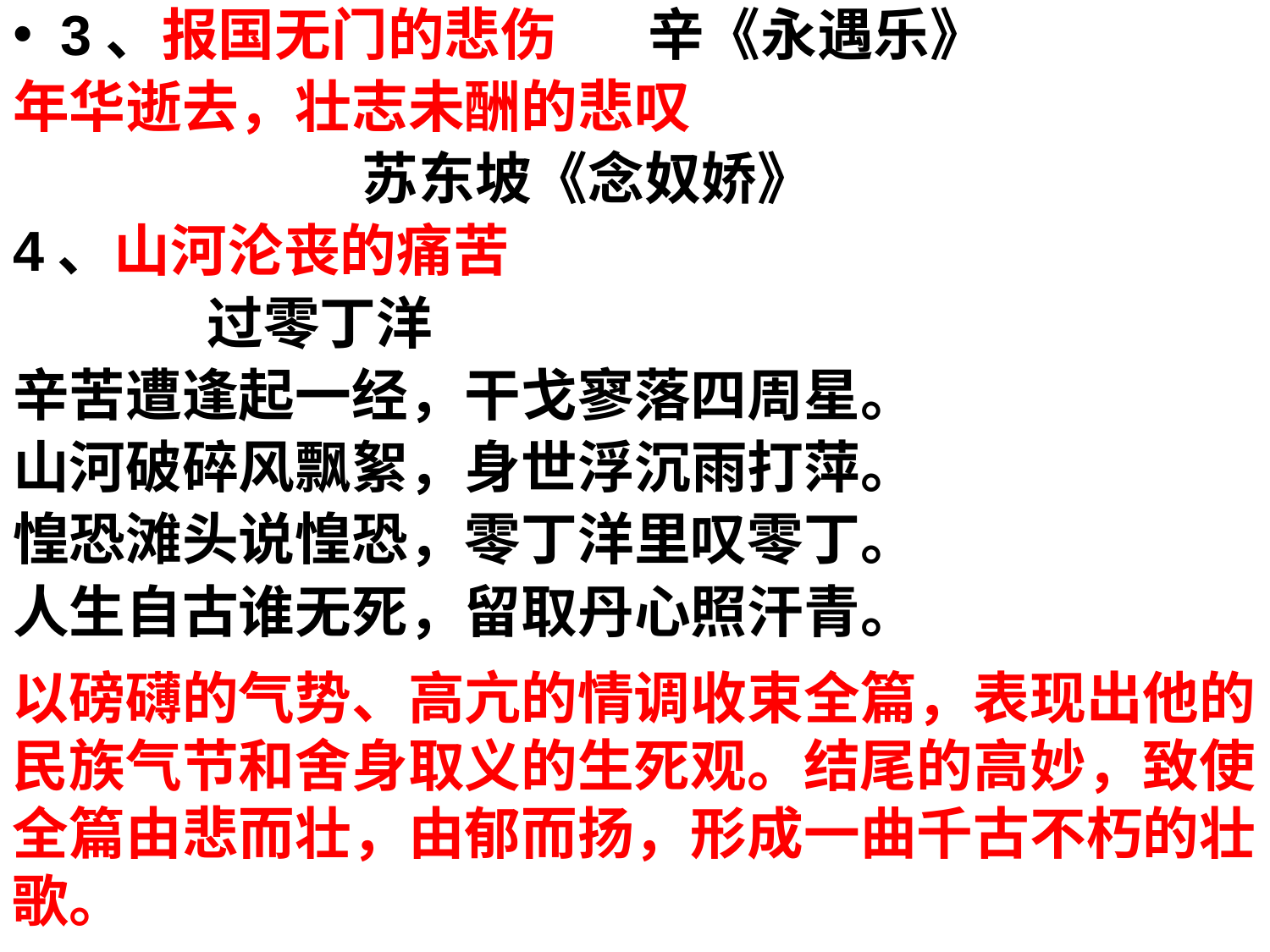

3、报国无门的悲伤       辛《永遇乐》
年华逝去，壮志未酬的悲叹
                          苏东坡《念奴娇》
4、山河沦丧的痛苦
              过零丁洋
辛苦遭逢起一经，干戈寥落四周星。
山河破碎风飘絮，身世浮沉雨打萍。
惶恐滩头说惶恐，零丁洋里叹零丁。
人生自古谁无死，留取丹心照汗青。

以磅礴的气势、高亢的情调收束全篇，表现出他的民族气节和舍身取义的生死观。结尾的高妙，致使全篇由悲而壮，由郁而扬，形成一曲千古不朽的壮歌。